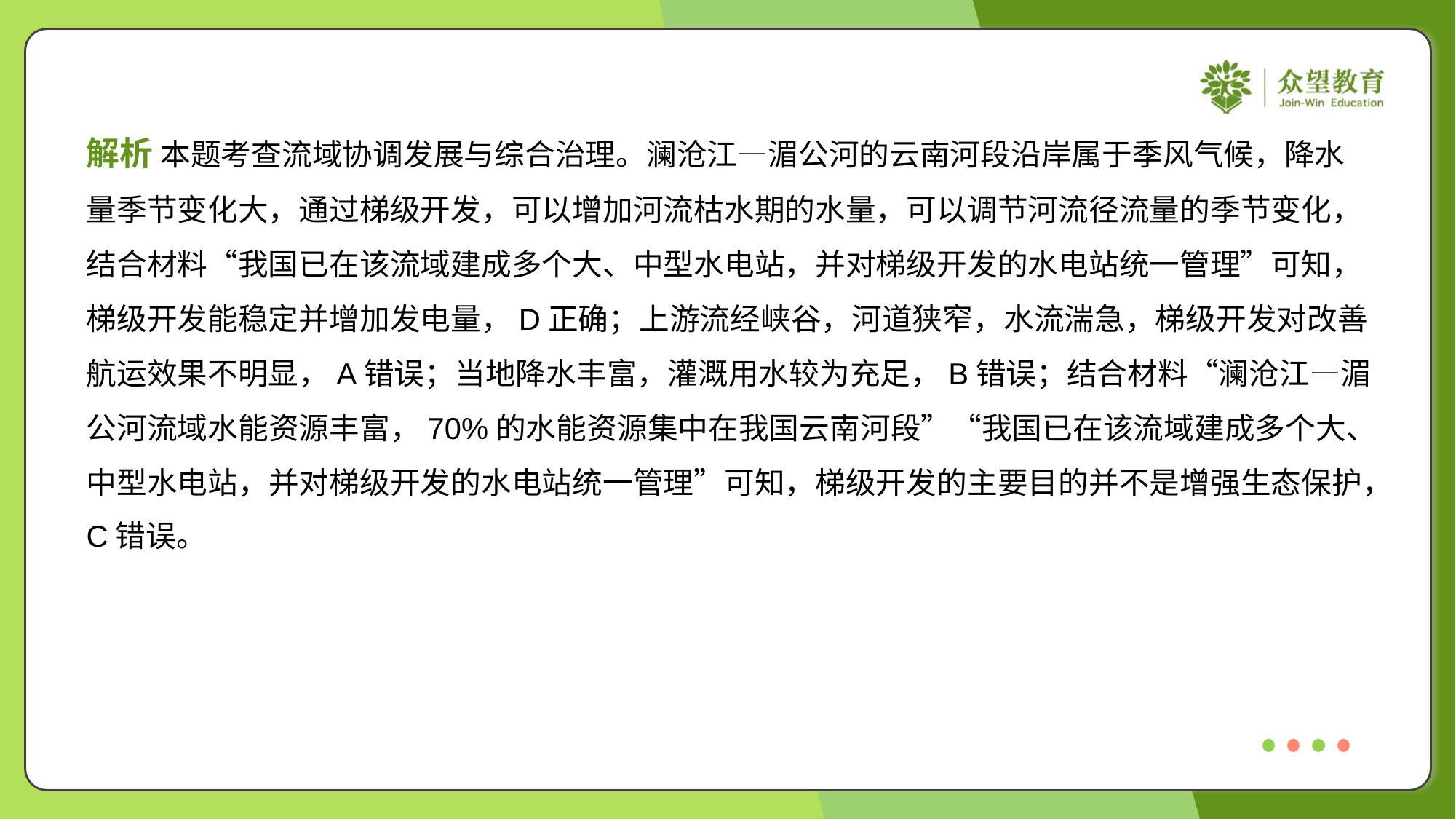

解析 本题考查流域协调发展与综合治理。澜沧江—湄公河的云南河段沿岸属于季风气候，降水
量季节变化大，通过梯级开发，可以增加河流枯水期的水量，可以调节河流径流量的季节变化，
结合材料“我国已在该流域建成多个大、中型水电站，并对梯级开发的水电站统一管理”可知，
梯级开发能稳定并增加发电量，D正确；上游流经峡谷，河道狭窄，水流湍急，梯级开发对改善
航运效果不明显，A错误；当地降水丰富，灌溉用水较为充足，B错误；结合材料“澜沧江—湄
公河流域水能资源丰富，70%的水能资源集中在我国云南河段”“我国已在该流域建成多个大、
中型水电站，并对梯级开发的水电站统一管理”可知，梯级开发的主要目的并不是增强生态保护，
C错误。